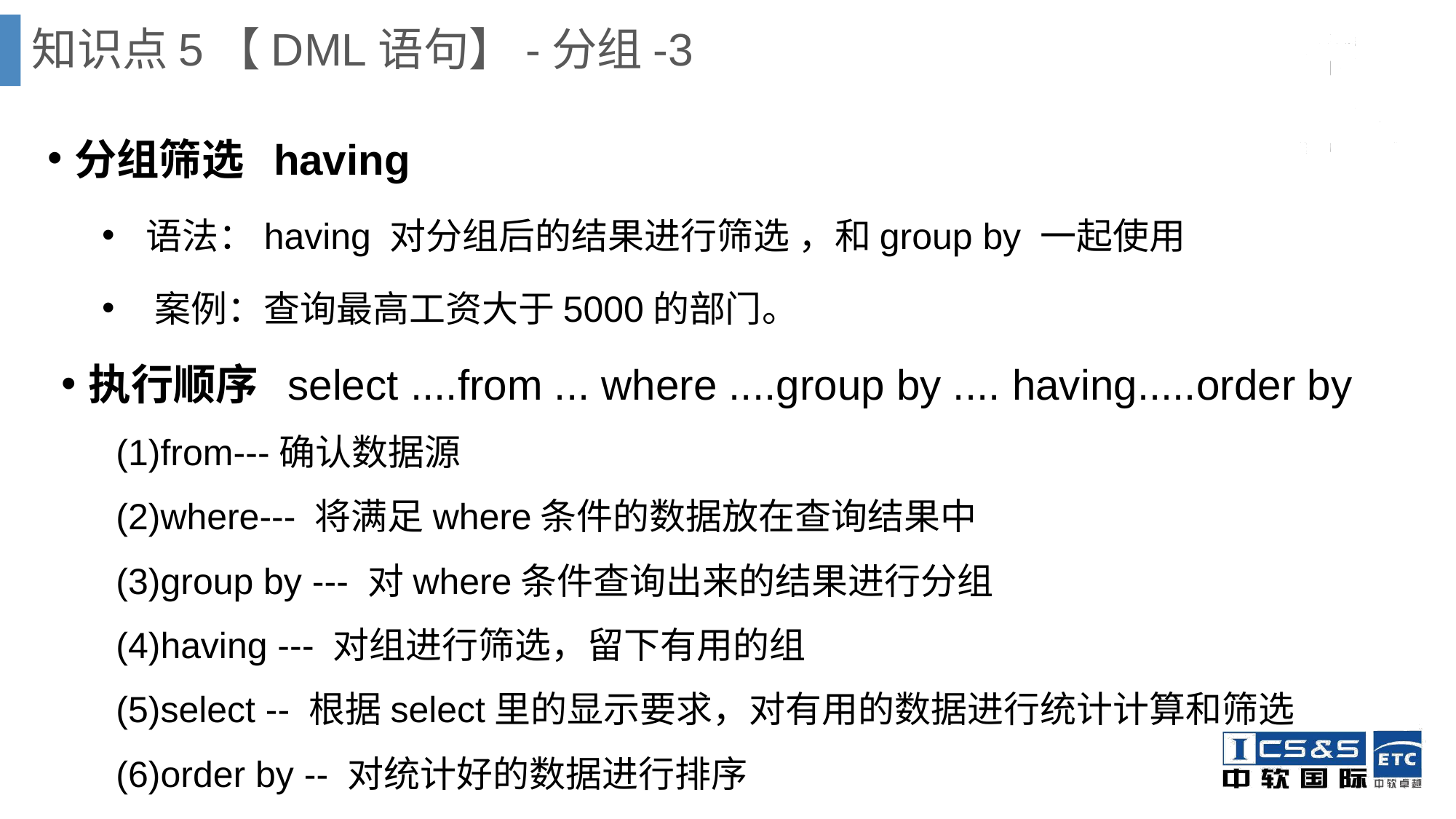

# 知识点5【DML语句】-分组-3
分组筛选  having
 语法：having 对分组后的结果进行筛选 ，和group by 一起使用
  案例：查询最高工资大于5000的部门。
执行顺序  select ....from ... where ....group by .... having.....order by
(1)from---确认数据源
(2)where--- 将满足where条件的数据放在查询结果中
(3)group by --- 对where条件查询出来的结果进行分组
(4)having --- 对组进行筛选，留下有用的组
(5)select -- 根据select里的显示要求，对有用的数据进行统计计算和筛选
(6)order by -- 对统计好的数据进行排序